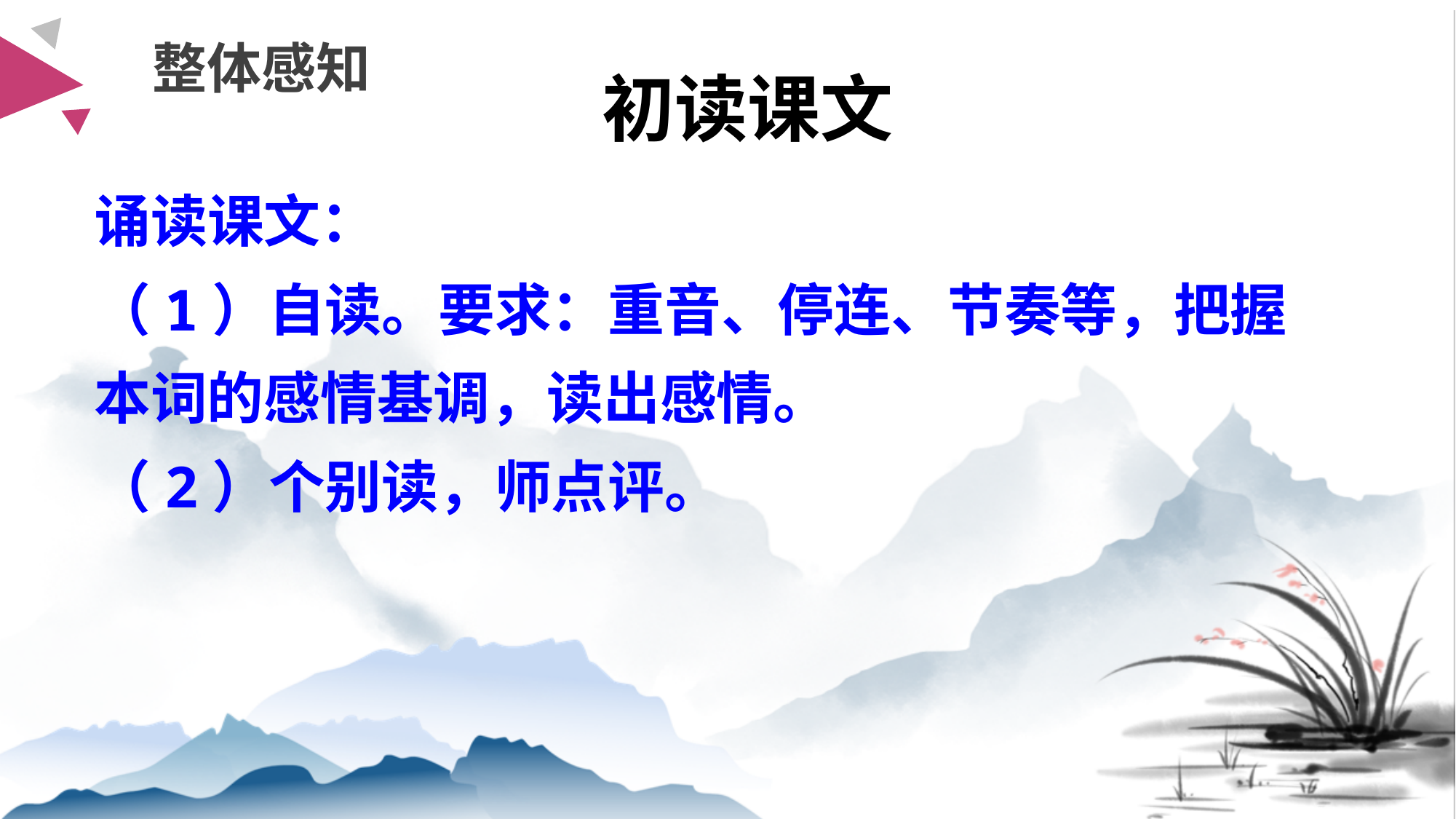

整体感知

初读课文
诵读课文：
（1）自读。要求：重音、停连、节奏等，把握本词的感情基调，读出感情。
（2）个别读，师点评。